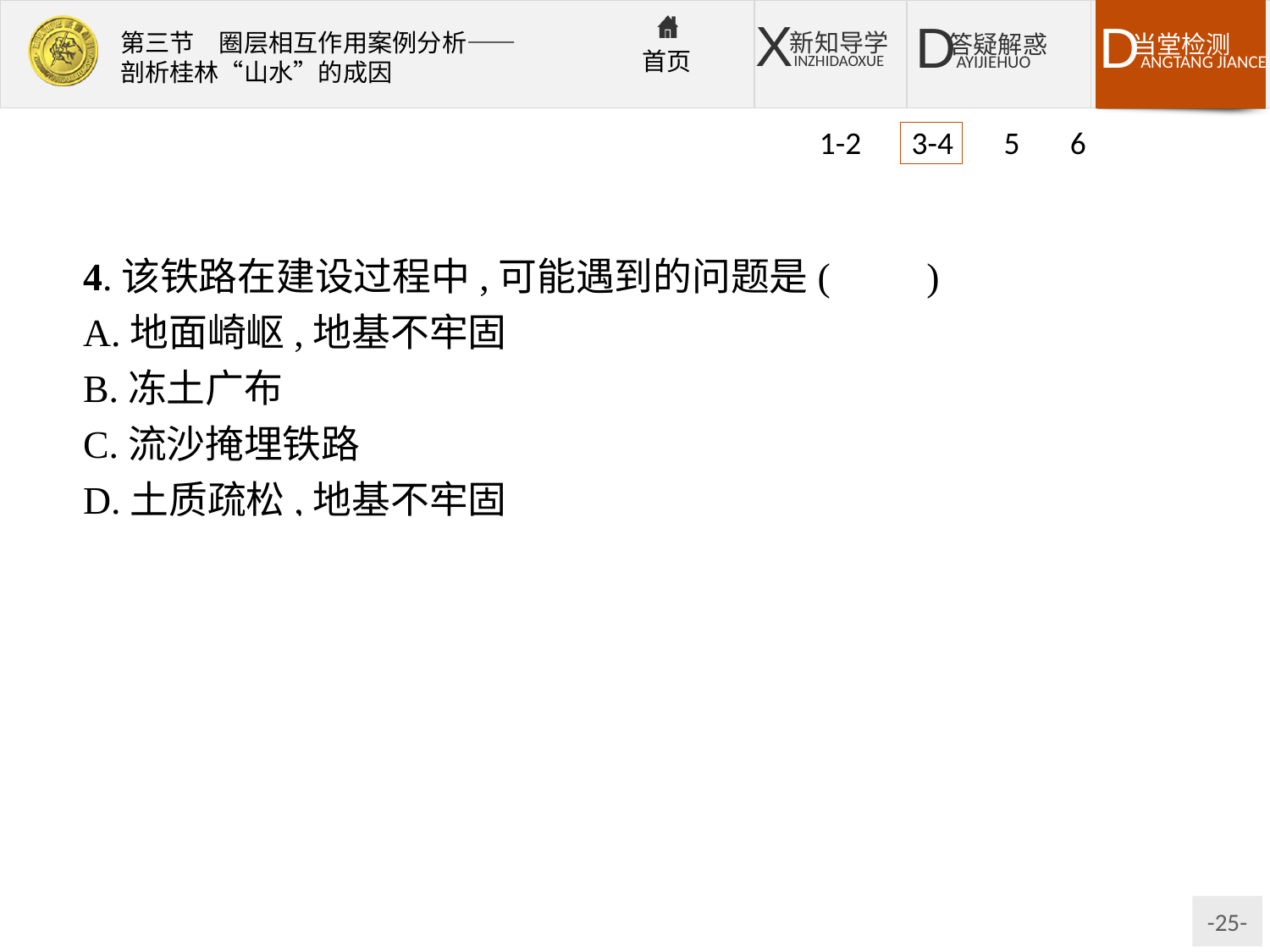

1-2       3-4       5       6

4.该铁路在建设过程中,可能遇到的问题是(　　)
A.地面崎岖,地基不牢固
B.冻土广布
C.流沙掩埋铁路
D.土质疏松,地基不牢固
解析:第3题,云桂铁路主要经过云贵高原地区,所经过地区的景观主要是喀斯特地貌。第4题,喀斯特地貌区多地下暗河、溶洞,易塌陷,给大型工程的建设带来不利影响。
答案:3.B　4.A